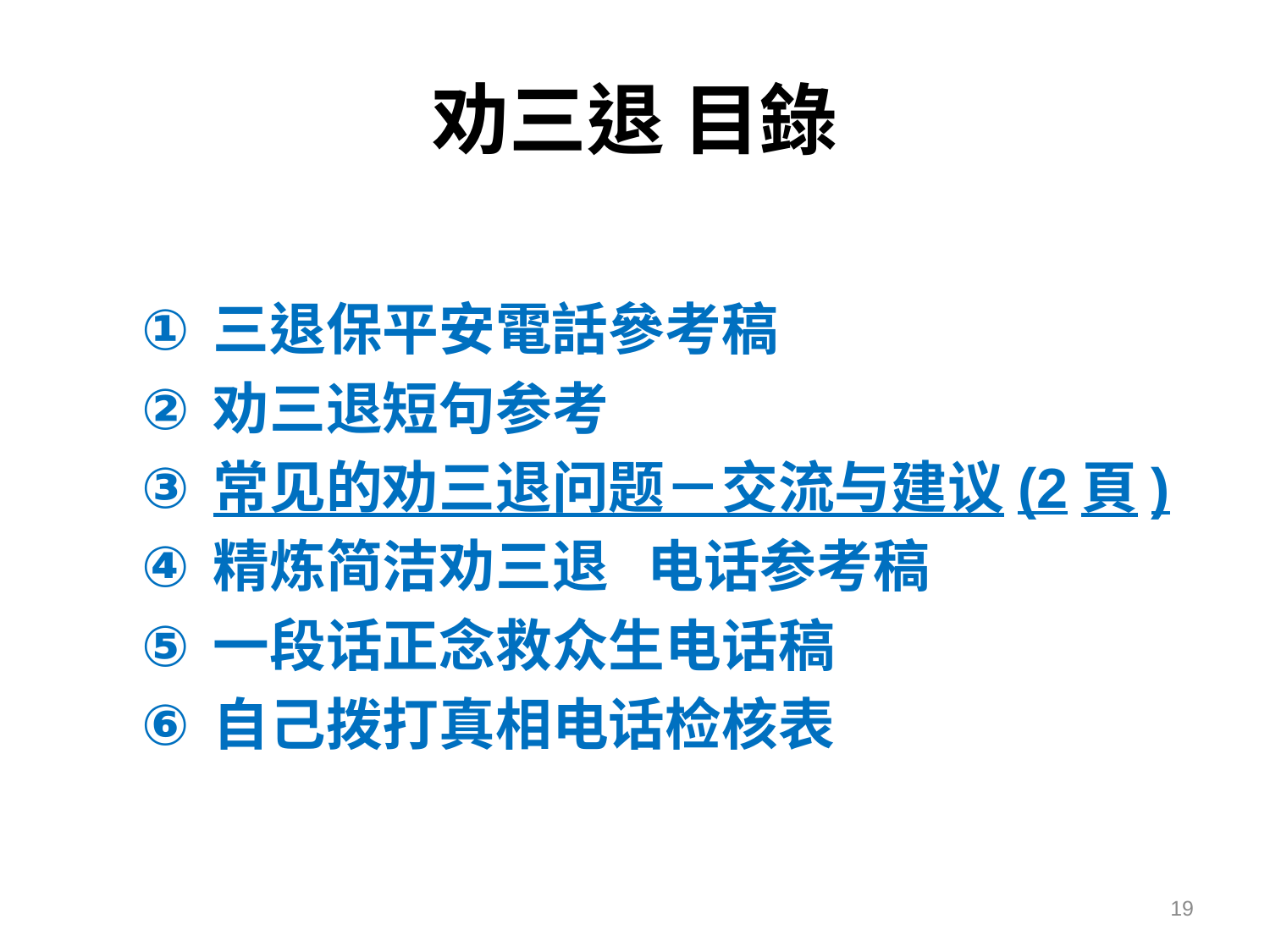

劝三退 目錄
三退保平安電話參考稿
劝三退短句参考
常见的劝三退问题－交流与建议(2頁)
精炼简洁劝三退   电话参考稿
一段话正念救众生电话稿
自己拨打真相电话检核表
19